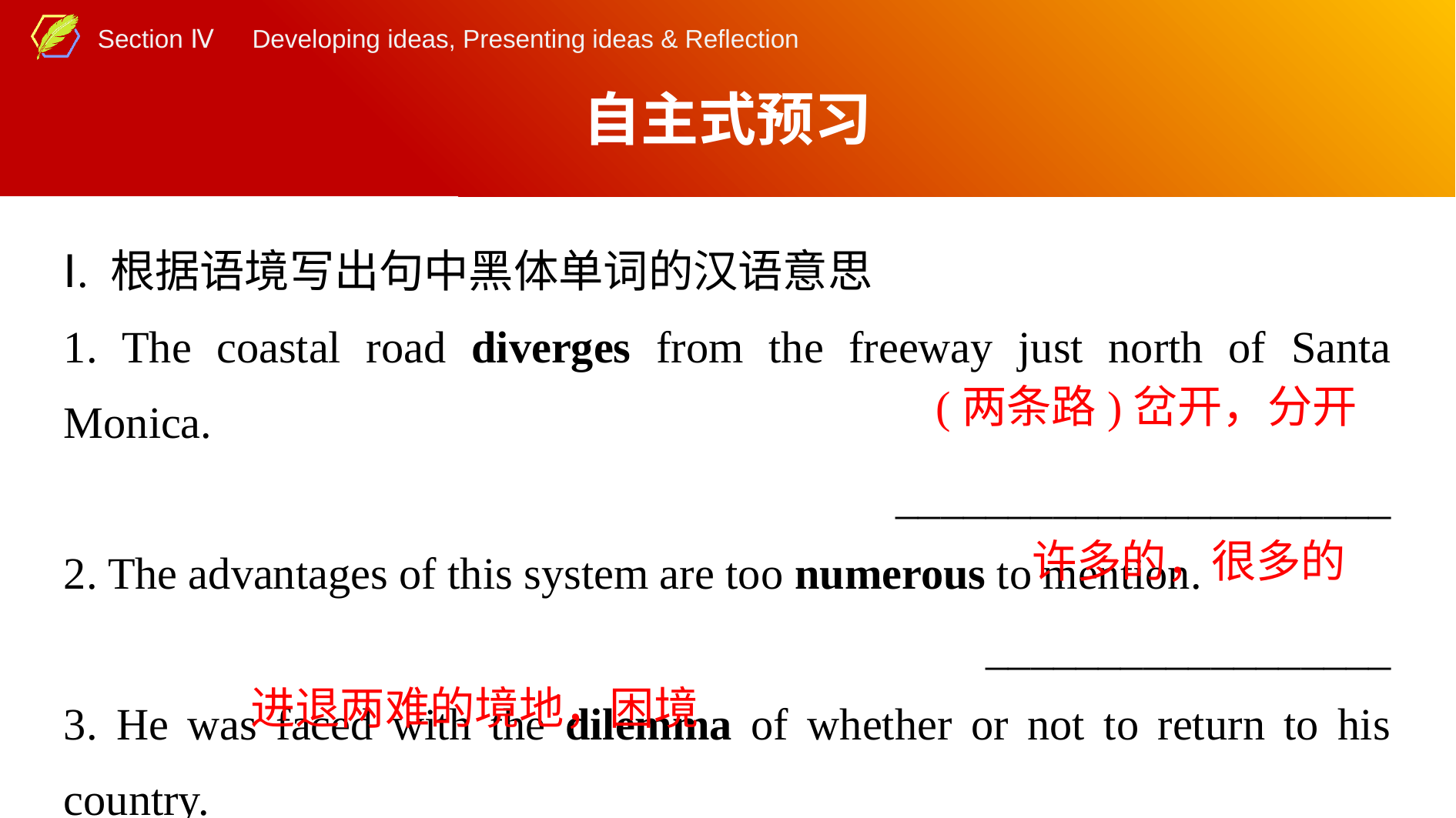

自主式预习
Ⅰ. 根据语境写出句中黑体单词的汉语意思
1. The coastal road diverges from the freeway just north of Santa Monica.
______________________
2. The advantages of this system are too numerous to mention.
__________________
3. He was faced with the dilemma of whether or not to return to his country. ______________________
(两条路)岔开，分开
许多的，很多的
进退两难的境地，困境